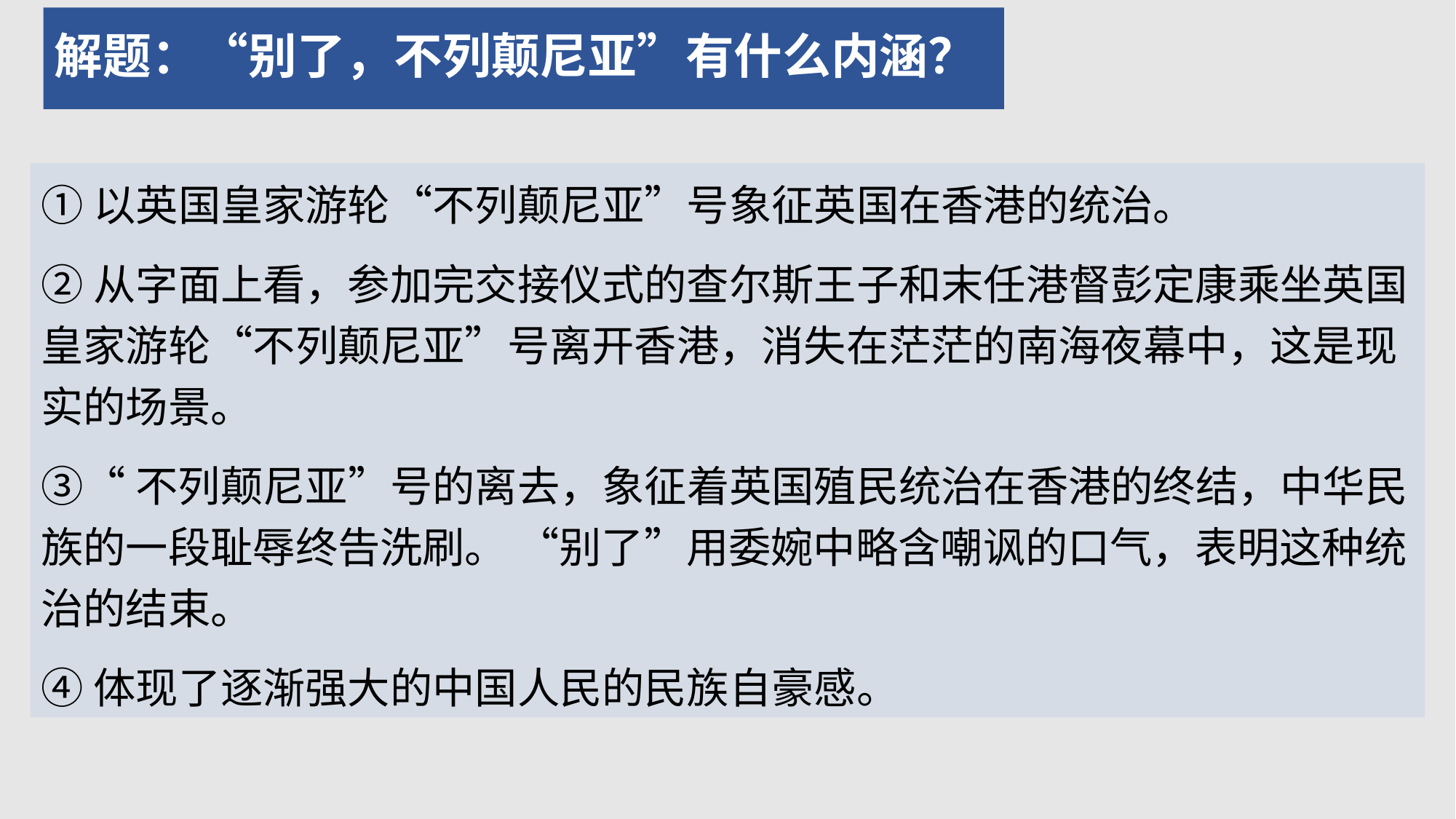

# 解题：“别了，不列颠尼亚”有什么内涵？
①以英国皇家游轮“不列颠尼亚”号象征英国在香港的统治。
②从字面上看，参加完交接仪式的查尔斯王子和末任港督彭定康乘坐英国皇家游轮“不列颠尼亚”号离开香港，消失在茫茫的南海夜幕中，这是现实的场景。
③“不列颠尼亚”号的离去，象征着英国殖民统治在香港的终结，中华民族的一段耻辱终告洗刷。 “别了”用委婉中略含嘲讽的口气，表明这种统治的结束。
④体现了逐渐强大的中国人民的民族自豪感。